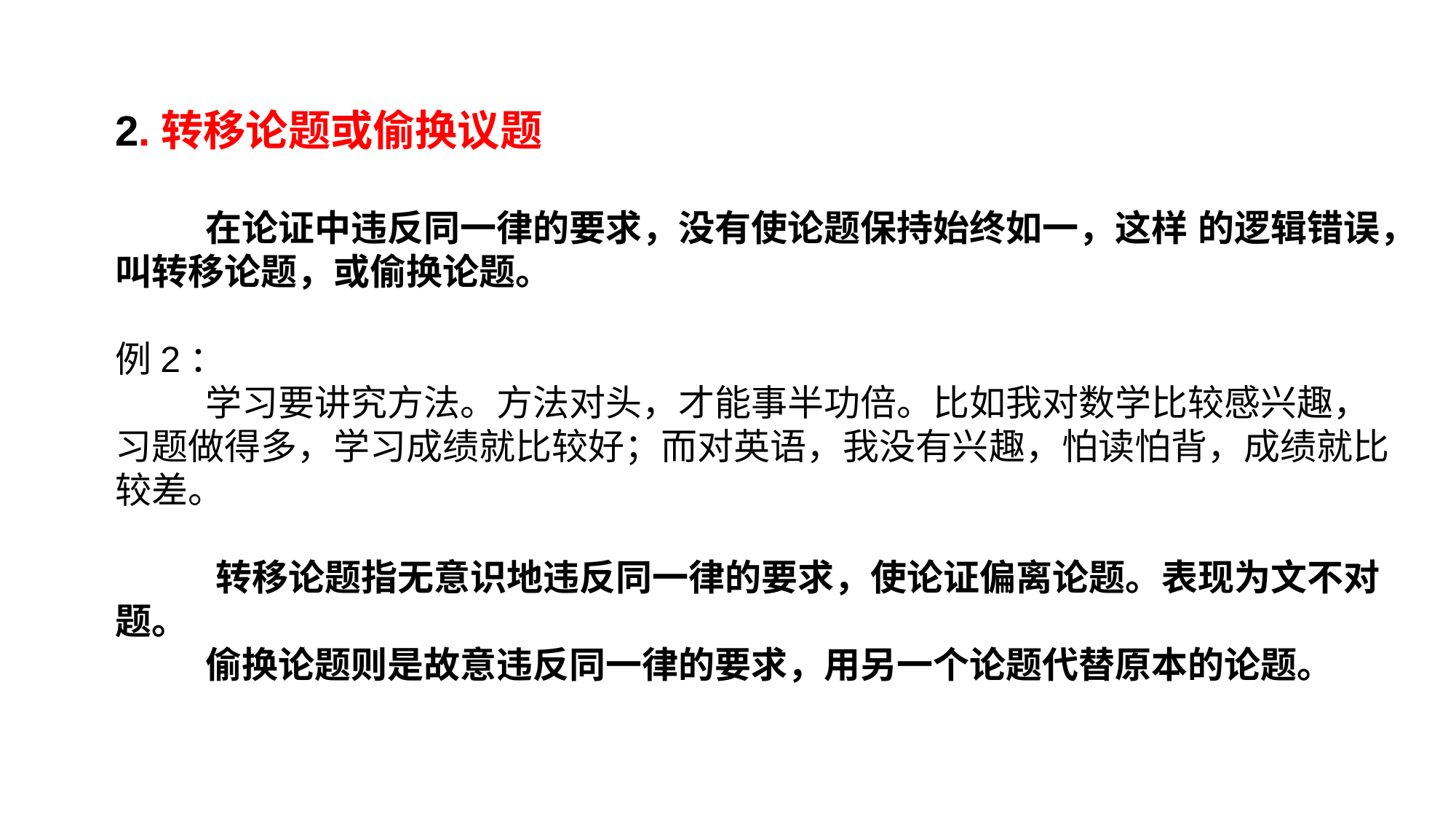

2.转移论题或偷换议题

        在论证中违反同一律的要求，没有使论题保持始终如一，这样 的逻辑错误，叫转移论题，或偷换论题。

例2：
        学习要讲究方法。方法对头，才能事半功倍。比如我对数学比较感兴趣，习题做得多，学习成绩就比较好；而对英语，我没有兴趣，怕读怕背，成绩就比较差。

         转移论题指无意识地违反同一律的要求，使论证偏离论题。表现为文不对题。
        偷换论题则是故意违反同一律的要求，用另一个论题代替原本的论题。